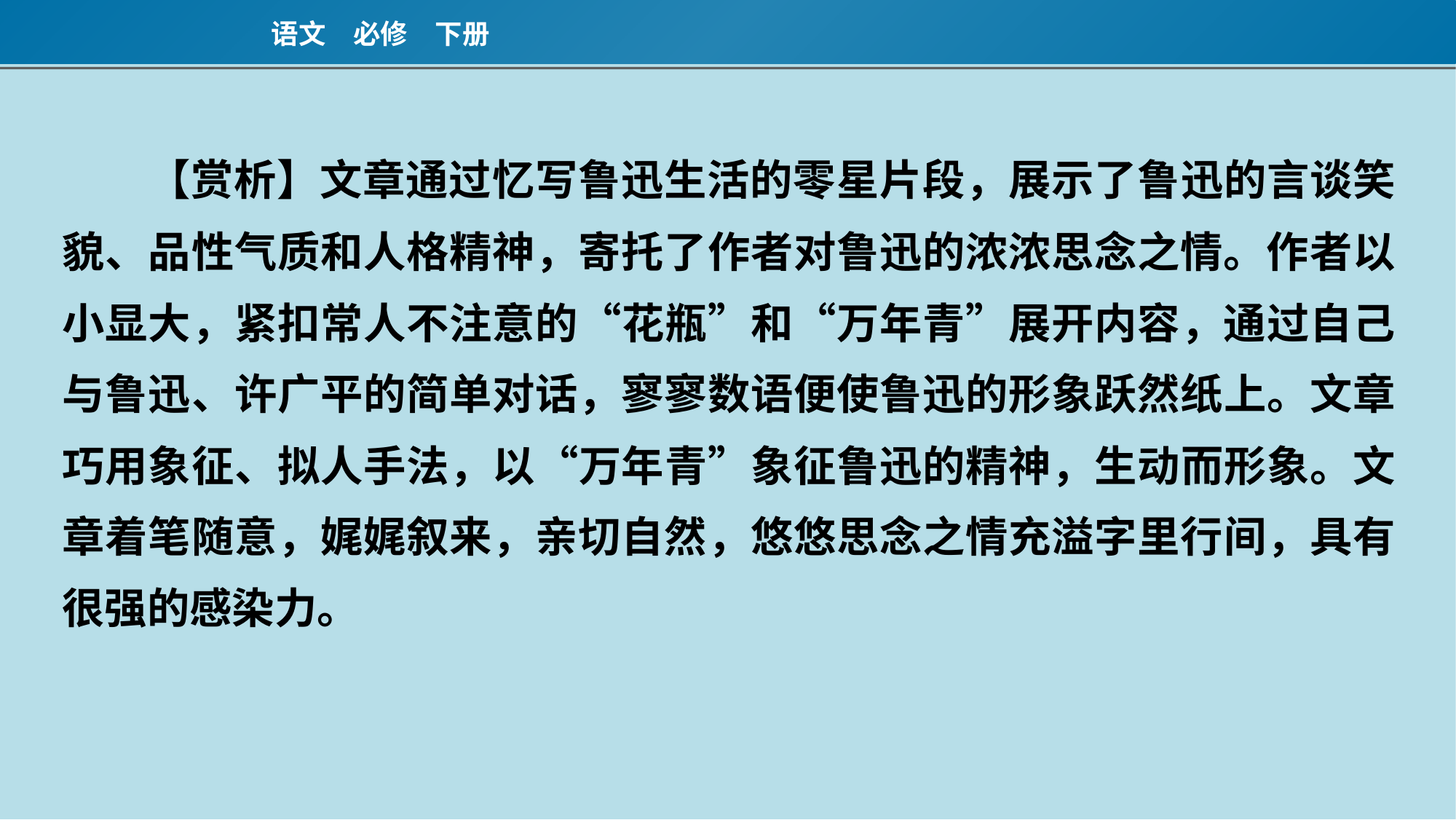

【赏析】文章通过忆写鲁迅生活的零星片段，展示了鲁迅的言谈笑貌、品性气质和人格精神，寄托了作者对鲁迅的浓浓思念之情。作者以小显大，紧扣常人不注意的“花瓶”和“万年青”展开内容，通过自己与鲁迅、许广平的简单对话，寥寥数语便使鲁迅的形象跃然纸上。文章巧用象征、拟人手法，以“万年青”象征鲁迅的精神，生动而形象。文章着笔随意，娓娓叙来，亲切自然，悠悠思念之情充溢字里行间，具有很强的感染力。